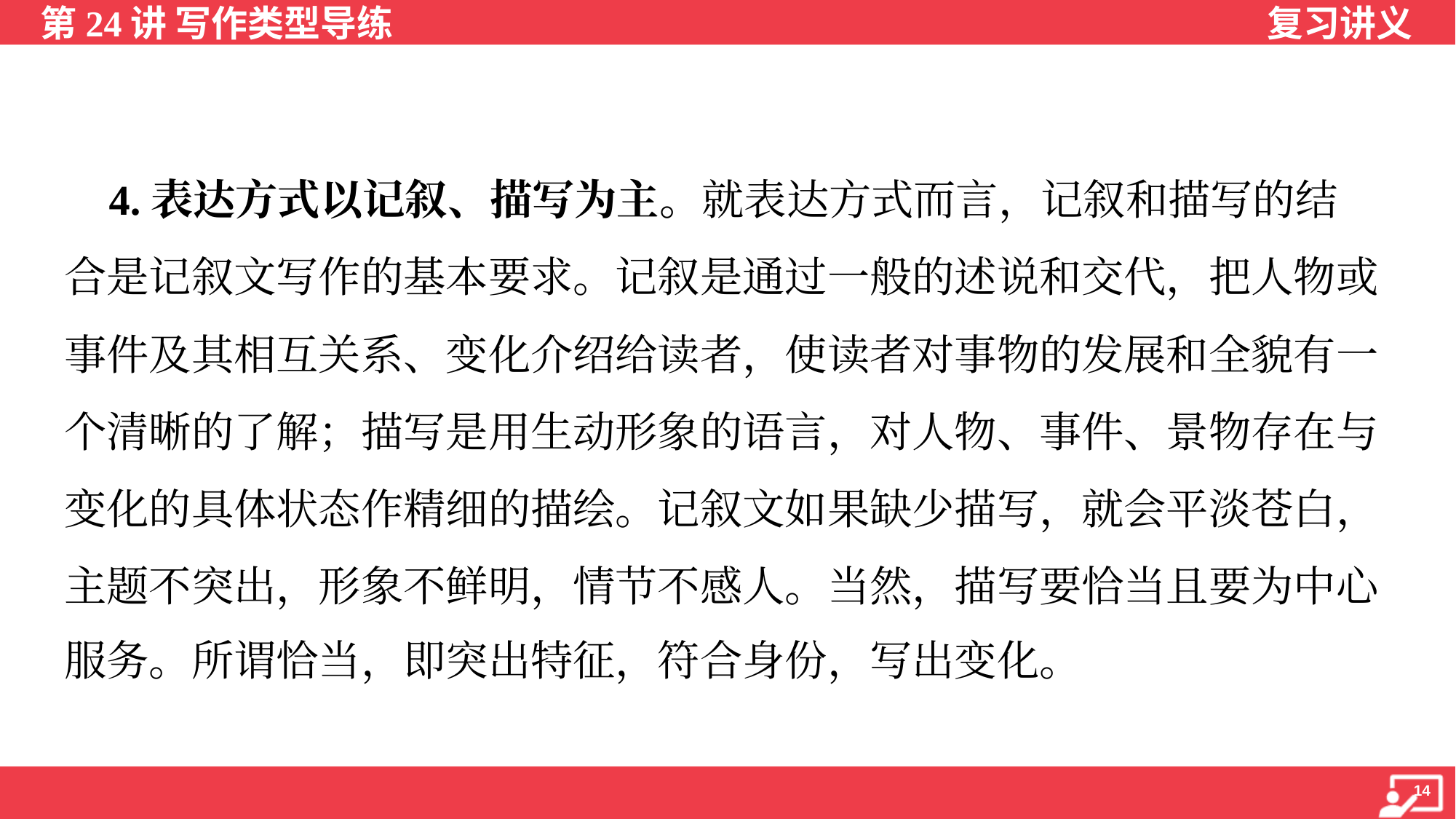

4.表达方式以记叙、描写为主。就表达方式而言，记叙和描写的结
合是记叙文写作的基本要求。记叙是通过一般的述说和交代，把人物或
事件及其相互关系、变化介绍给读者，使读者对事物的发展和全貌有一
个清晰的了解；描写是用生动形象的语言，对人物、事件、景物存在与
变化的具体状态作精细的描绘。记叙文如果缺少描写，就会平淡苍白，
主题不突出，形象不鲜明，情节不感人。当然，描写要恰当且要为中心
服务。所谓恰当，即突出特征，符合身份，写出变化。